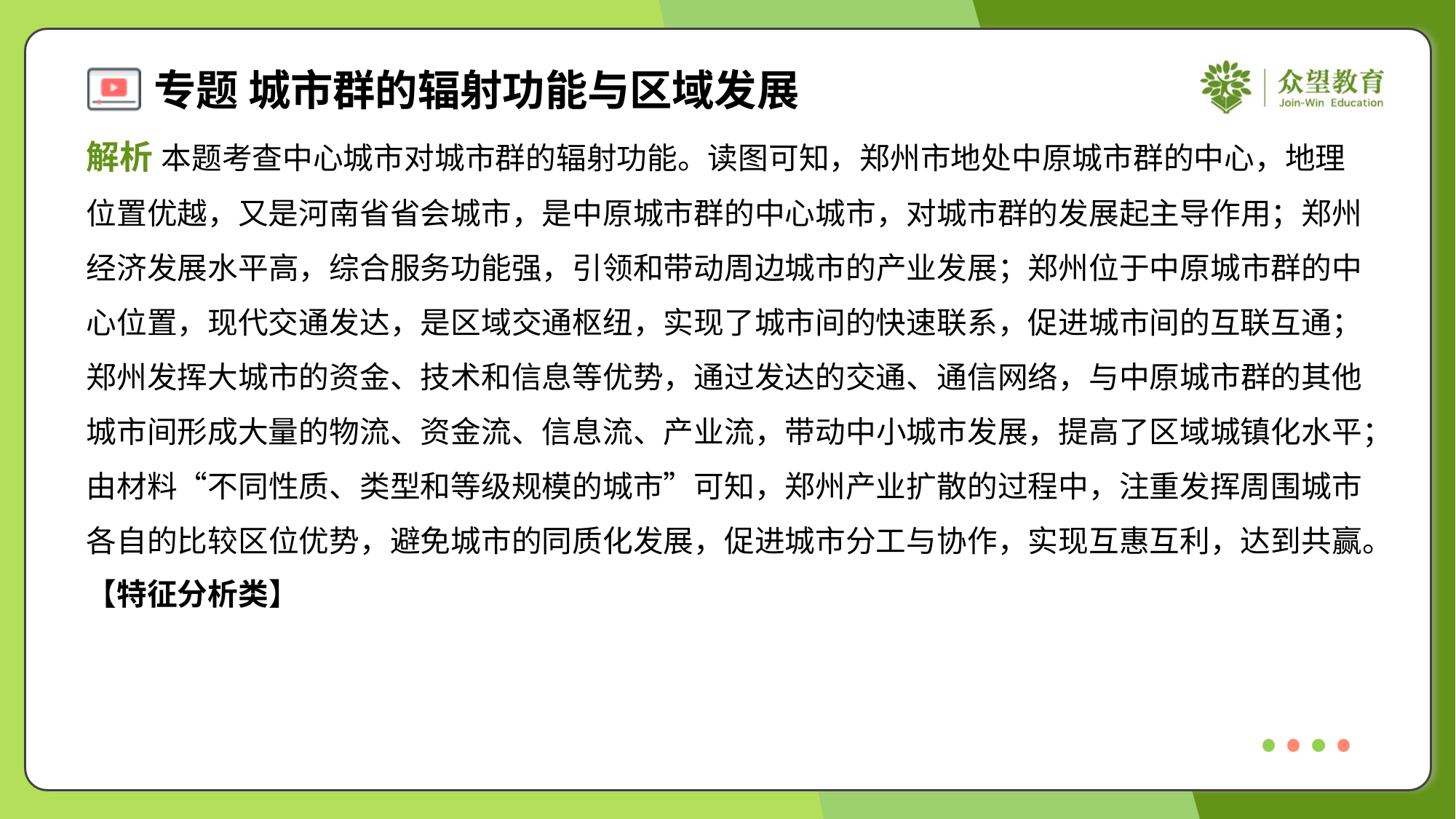

解析 本题考查中心城市对城市群的辐射功能。读图可知，郑州市地处中原城市群的中心，地理
位置优越，又是河南省省会城市，是中原城市群的中心城市，对城市群的发展起主导作用；郑州
经济发展水平高，综合服务功能强，引领和带动周边城市的产业发展；郑州位于中原城市群的中
心位置，现代交通发达，是区域交通枢纽，实现了城市间的快速联系，促进城市间的互联互通；
郑州发挥大城市的资金、技术和信息等优势，通过发达的交通、通信网络，与中原城市群的其他
城市间形成大量的物流、资金流、信息流、产业流，带动中小城市发展，提高了区域城镇化水平；
由材料“不同性质、类型和等级规模的城市”可知，郑州产业扩散的过程中，注重发挥周围城市
各自的比较区位优势，避免城市的同质化发展，促进城市分工与协作，实现互惠互利，达到共赢。
【特征分析类】